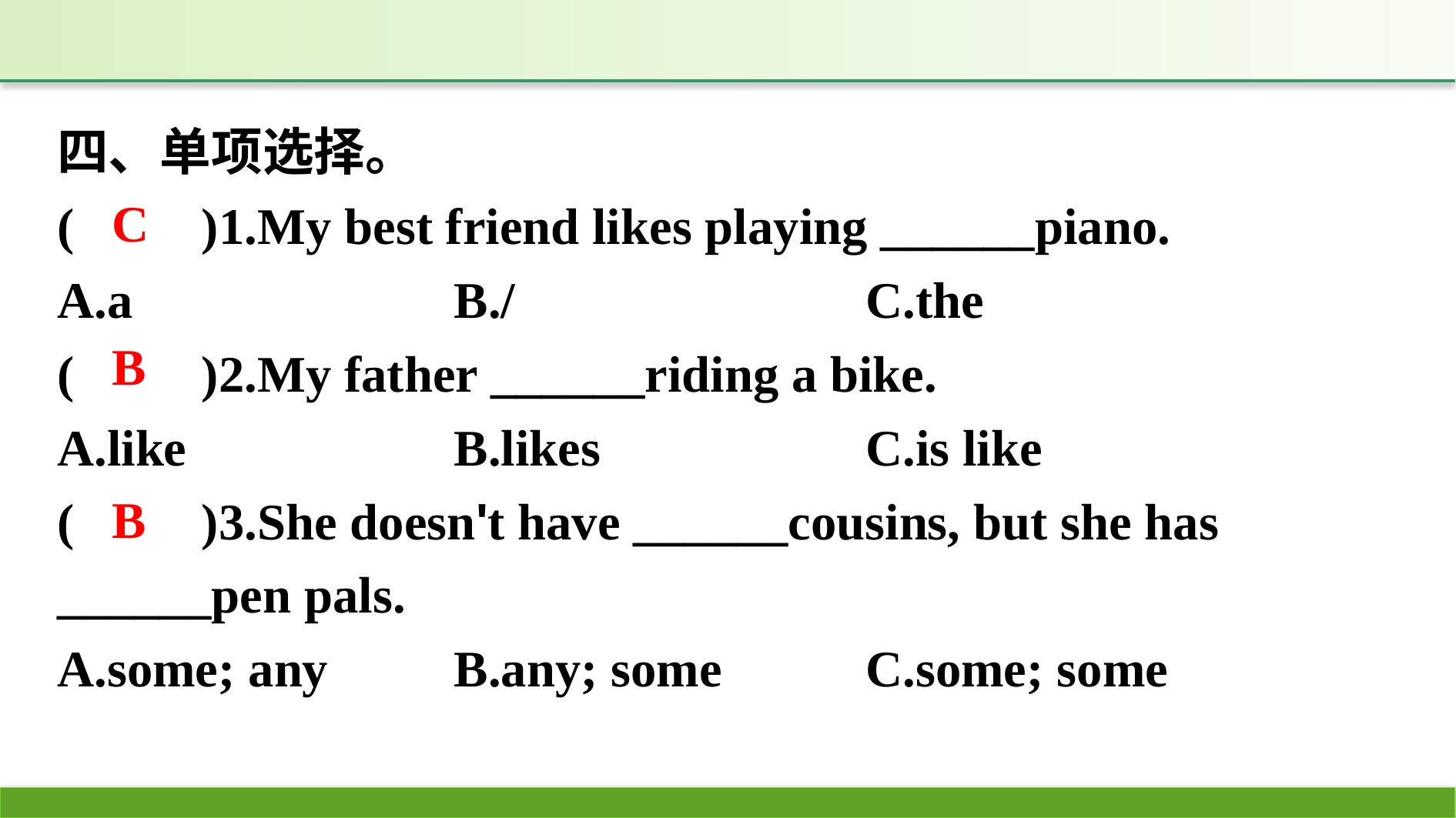

四、单项选择。
(　　)1.My best friend likes playing ______piano.
A.a			B./				C.the
(　　)2.My father ______riding a bike.
A.like			B.likes			C.is like
(　　)3.She doesn't have ______cousins, but she has ______pen pals.
A.some; any		B.any; some		C.some; some
C
B
B